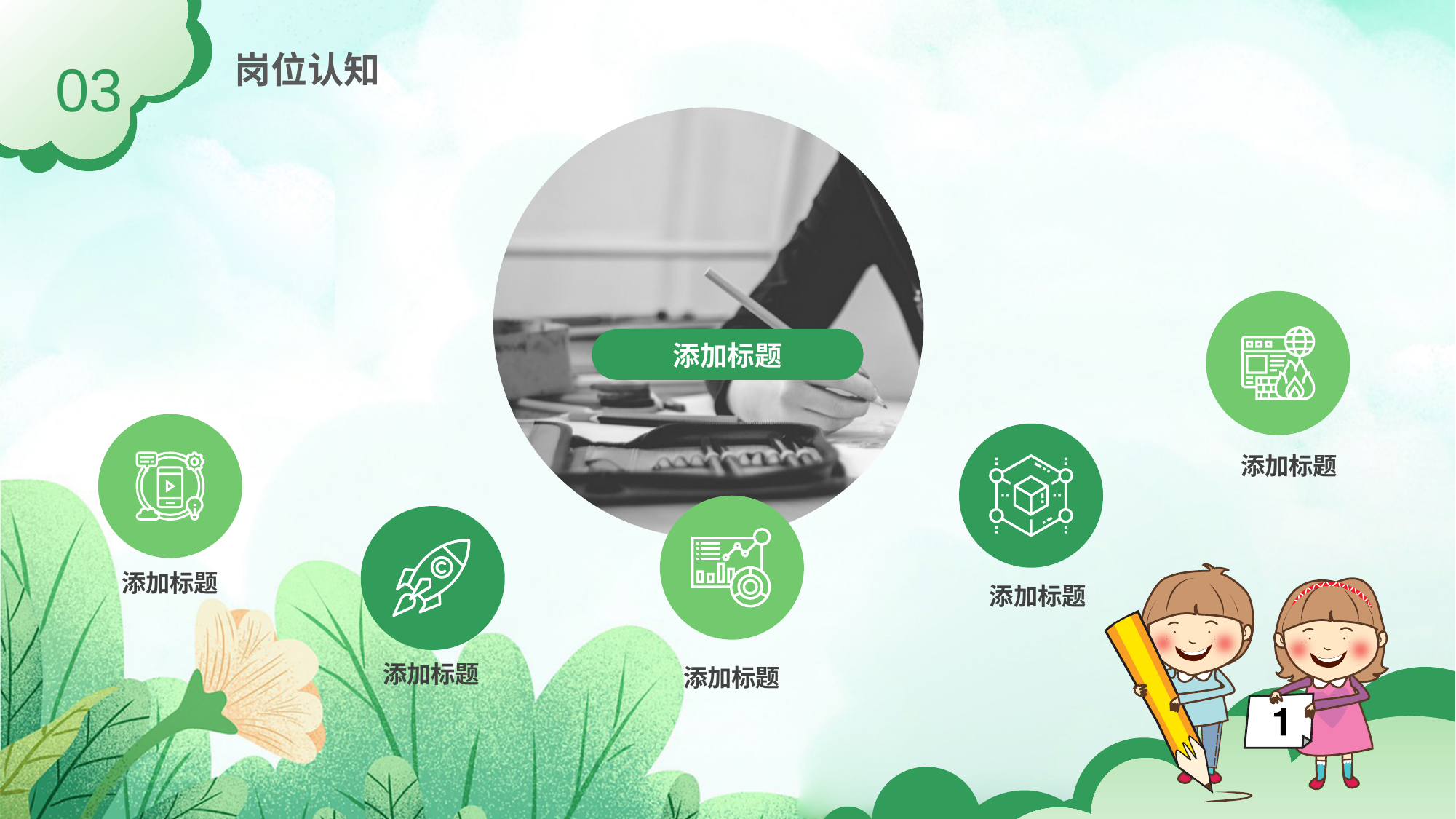

岗位认知
03

添加标题

添加标题

添加标题
添加标题
添加标题
添加标题